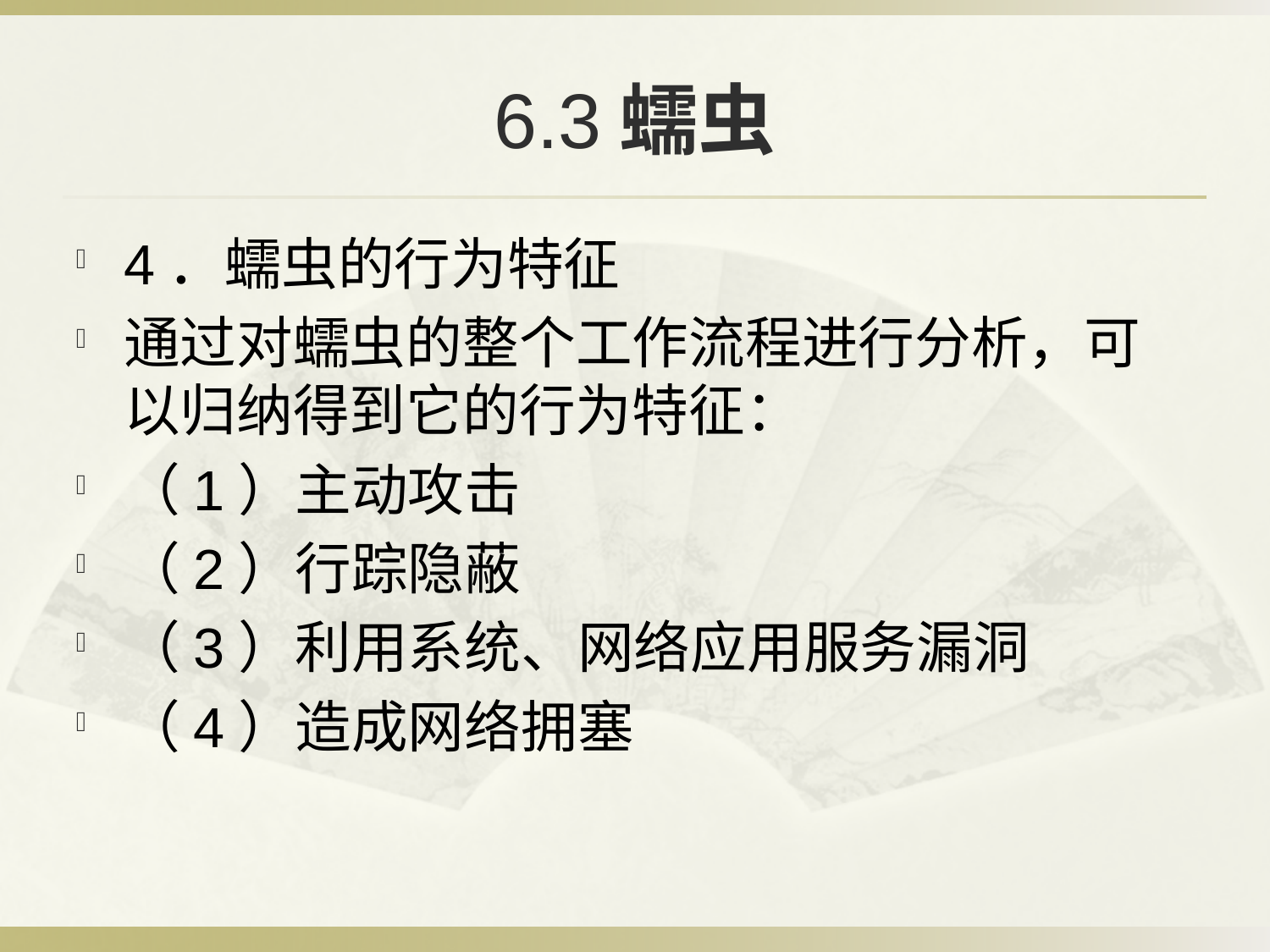

# 6.3蠕虫
4．蠕虫的行为特征
通过对蠕虫的整个工作流程进行分析，可以归纳得到它的行为特征：
（1）主动攻击
（2）行踪隐蔽
（3）利用系统、网络应用服务漏洞
（4）造成网络拥塞